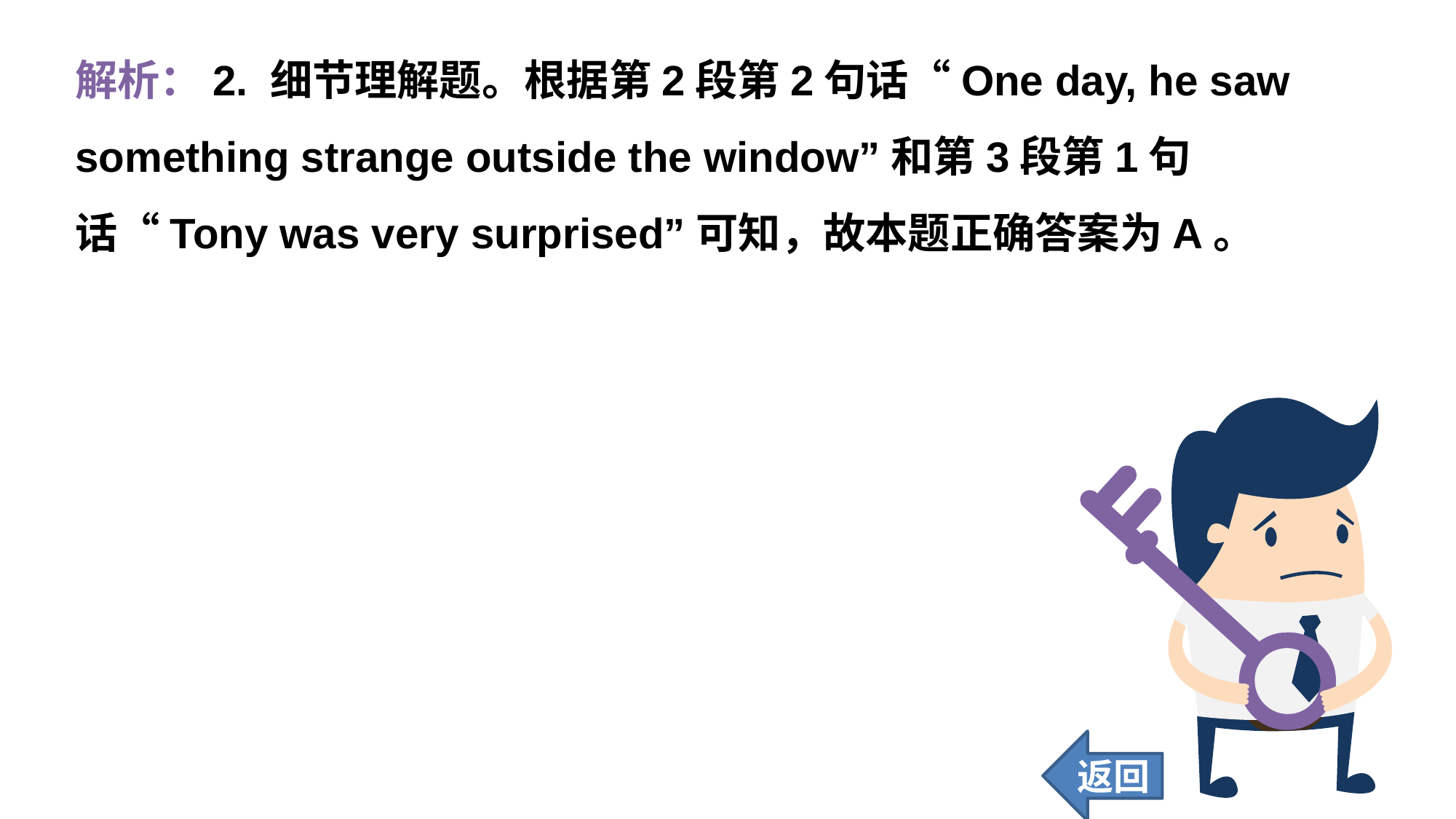

解析：2. 细节理解题。根据第2段第2句话“One day, he saw something strange outside the window”和第3段第1句话“Tony was very surprised”可知，故本题正确答案为A。

返回
218